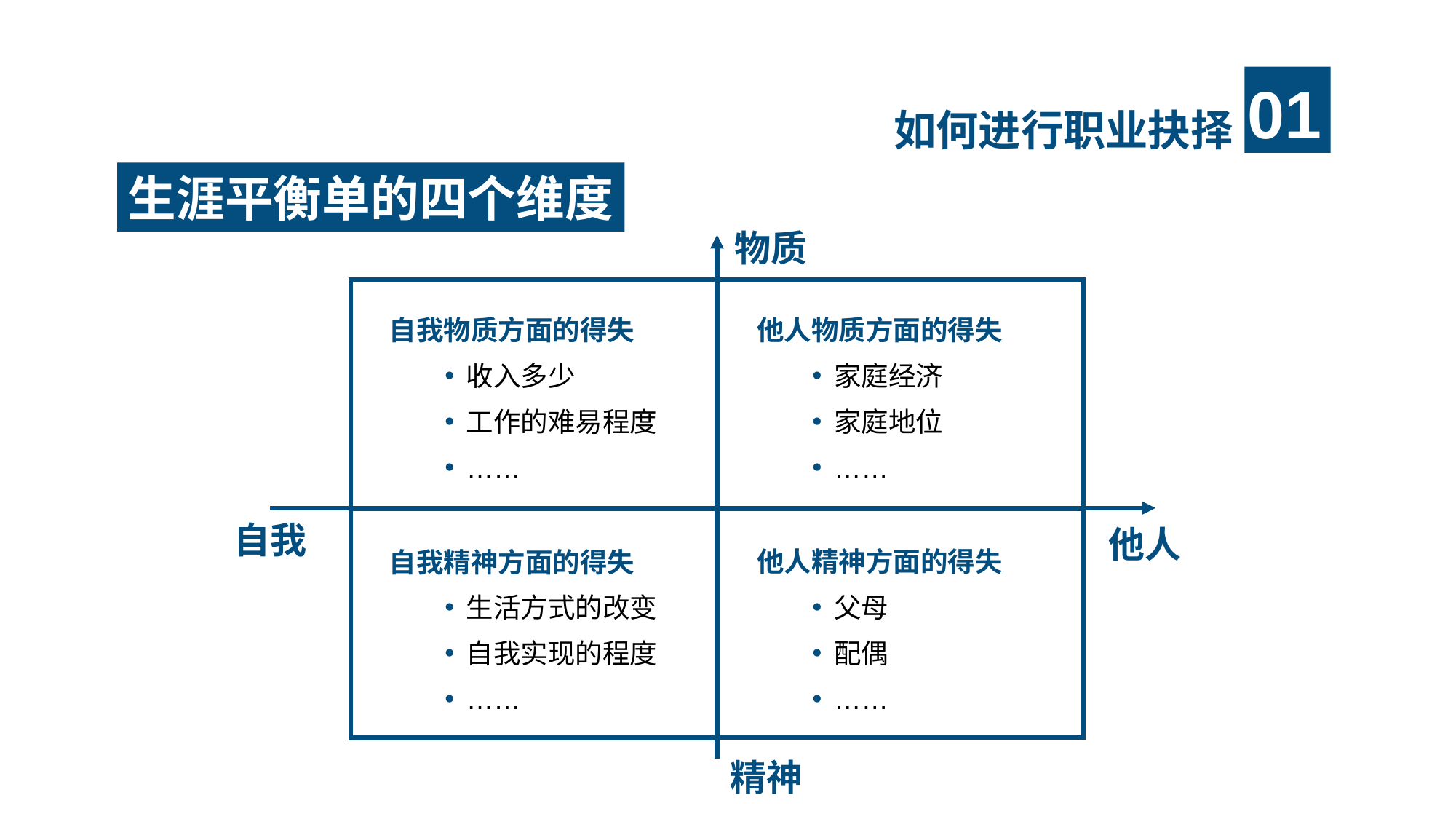

如何进行职业抉择
生涯平衡单的四个维度
物质

自我物质方面的得失
收入多少
工作的难易程度
……
他人物质方面的得失
家庭经济
家庭地位
……

自我
他人
他人精神方面的得失
父母
配偶
……
自我精神方面的得失
生活方式的改变
自我实现的程度
……
精神